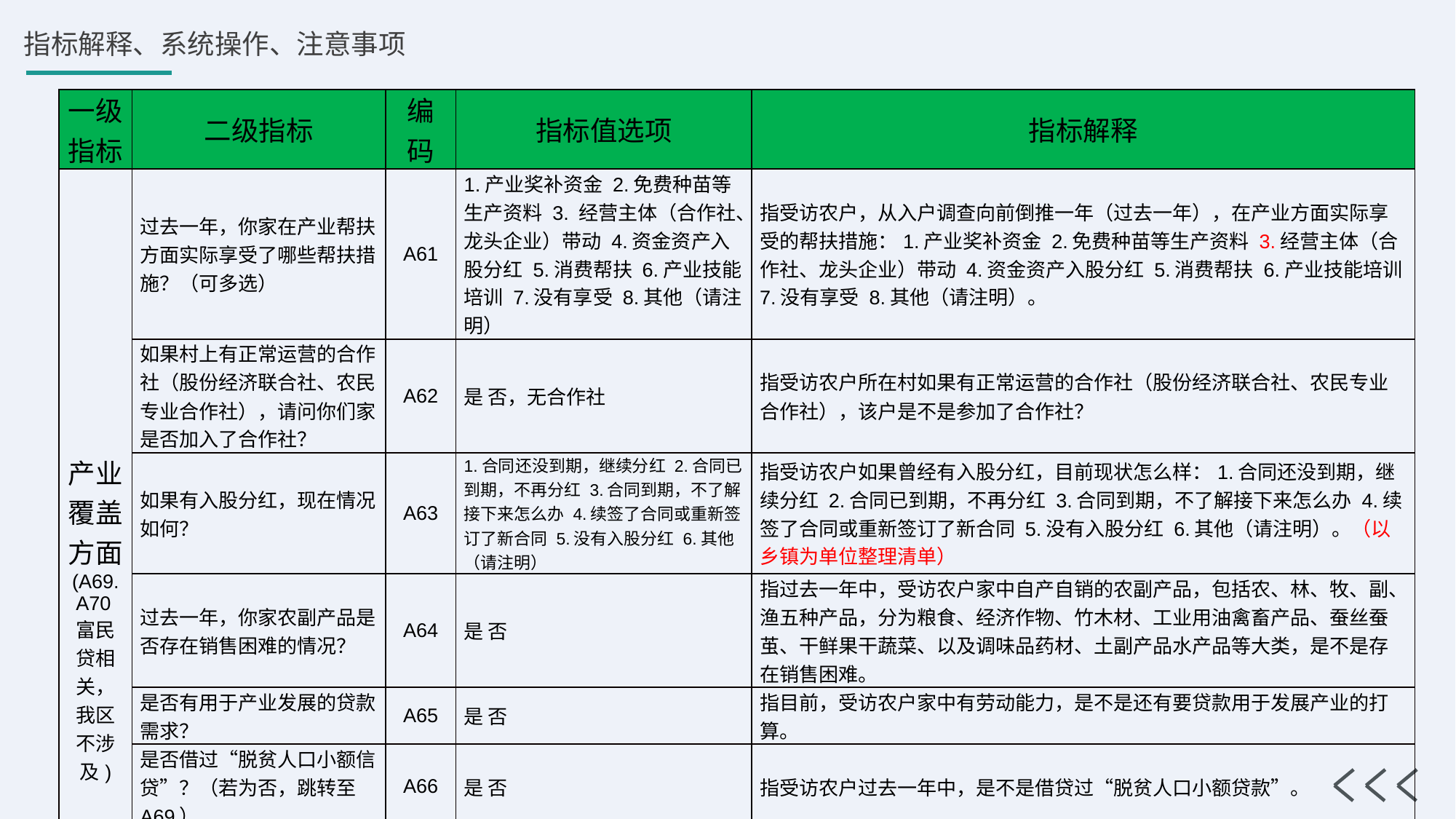

| 一级指标 | 二级指标 | 编码 | 指标值选项 | 指标解释 |
| --- | --- | --- | --- | --- |
| 产业覆盖方面 (A69.A70富民贷相关，我区不涉及) | 过去一年，你家在产业帮扶方面实际享受了哪些帮扶措施？（可多选） | A61 | 1.产业奖补资金 2.免费种苗等生产资料 3. 经营主体（合作社、龙头企业）带动 4.资金资产入股分红 5.消费帮扶 6.产业技能培训 7.没有享受 8.其他（请注明） | 指受访农户，从入户调查向前倒推一年（过去一年），在产业方面实际享受的帮扶措施：1.产业奖补资金 2.免费种苗等生产资料 3.经营主体（合作社、龙头企业）带动 4.资金资产入股分红 5.消费帮扶 6.产业技能培训 7.没有享受 8.其他（请注明）。 |
|  | 如果村上有正常运营的合作社（股份经济联合社、农民专业合作社），请问你们家是否加入了合作社？ | A62 | 是 否，无合作社 | 指受访农户所在村如果有正常运营的合作社（股份经济联合社、农民专业合作社），该户是不是参加了合作社？ |
|  | 如果有入股分红，现在情况如何？ | A63 | 1.合同还没到期，继续分红 2.合同已到期，不再分红 3.合同到期，不了解接下来怎么办 4.续签了合同或重新签订了新合同 5.没有入股分红 6.其他（请注明） | 指受访农户如果曾经有入股分红，目前现状怎么样：1.合同还没到期，继续分红 2.合同已到期，不再分红 3.合同到期，不了解接下来怎么办 4.续签了合同或重新签订了新合同 5.没有入股分红 6.其他（请注明）。（以乡镇为单位整理清单） |
|  | 过去一年，你家农副产品是否存在销售困难的情况？ | A64 | 是 否 | 指过去一年中，受访农户家中自产自销的农副产品，包括农、林、牧、副、渔五种产品，分为粮食、经济作物、竹木材、工业用油禽畜产品、蚕丝蚕茧、干鲜果干蔬菜、以及调味品药材、土副产品水产品等大类，是不是存在销售困难。 |
|  | 是否有用于产业发展的贷款需求？ | A65 | 是 否 | 指目前，受访农户家中有劳动能力，是不是还有要贷款用于发展产业的打算。 |
|  | 是否借过“脱贫人口小额信贷”？（若为否，跳转至A69） | A66 | 是 否 | 指受访农户过去一年中，是不是借贷过“脱贫人口小额贷款”。 |
|  | 到期后能否如期还贷款？ | A67 | 1.已还完 2.到期能还 3.到期还不了 | 指受访农户过去一年中借贷的“脱贫人口小额贷款”，到期后的还款能力：1.已还完 2.到期能还 3.到期还不了。 |
|  | 是否还想贷脱贫人口小额信贷？ | A68 | 是 否 | 指受访农户，目前，是不是还想要借贷“脱贫人口小额贷款”。 |